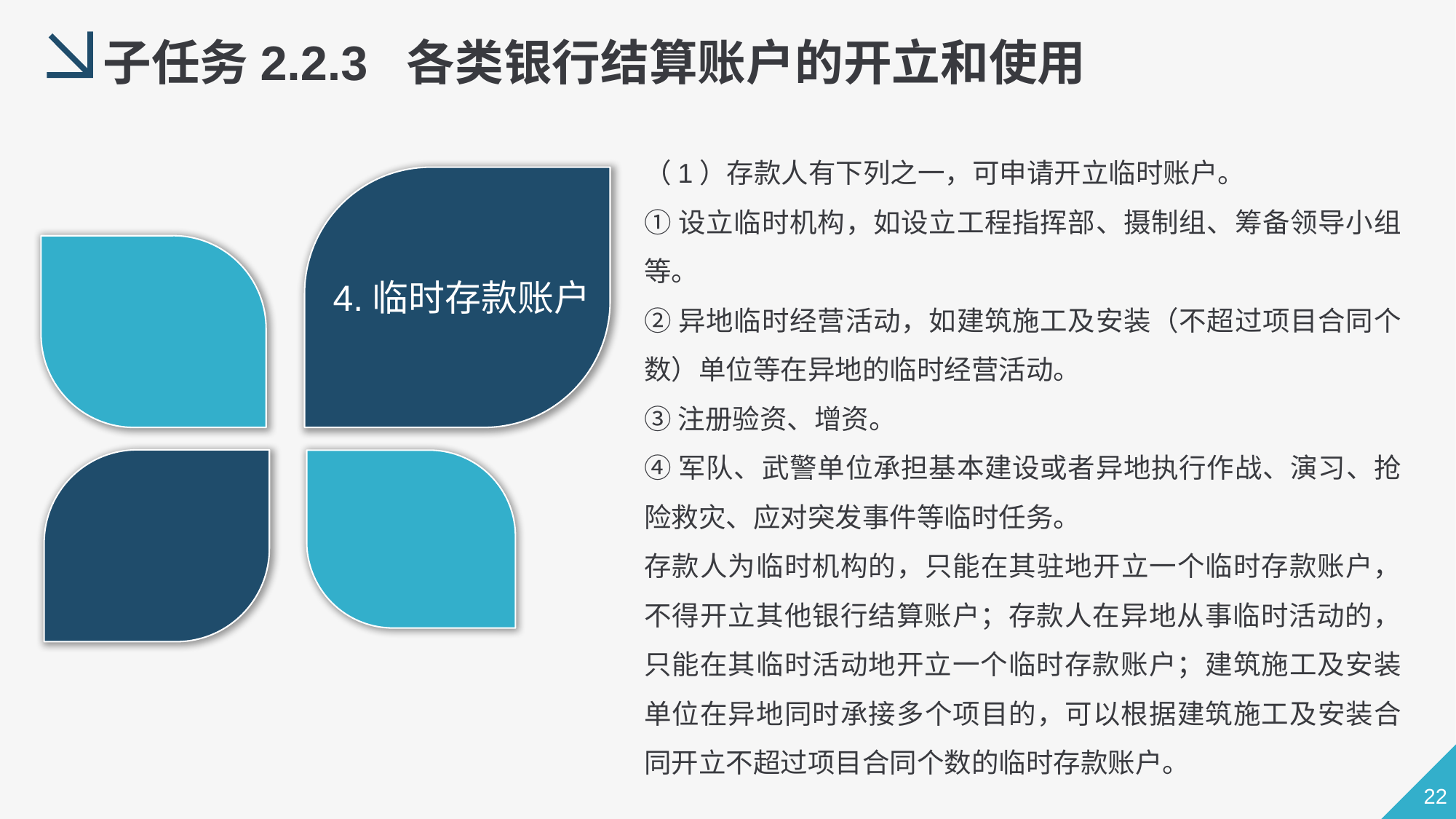

子任务2.2.3  各类银行结算账户的开立和使用

（1）存款人有下列之一，可申请开立临时账户。
①设立临时机构，如设立工程指挥部、摄制组、筹备领导小组等。
②异地临时经营活动，如建筑施工及安装（不超过项目合同个数）单位等在异地的临时经营活动。
③注册验资、增资。
④军队、武警单位承担基本建设或者异地执行作战、演习、抢险救灾、应对突发事件等临时任务。
存款人为临时机构的，只能在其驻地开立一个临时存款账户，不得开立其他银行结算账户；存款人在异地从事临时活动的，只能在其临时活动地开立一个临时存款账户；建筑施工及安装单位在异地同时承接多个项目的，可以根据建筑施工及安装合同开立不超过项目合同个数的临时存款账户。

4.临时存款账户